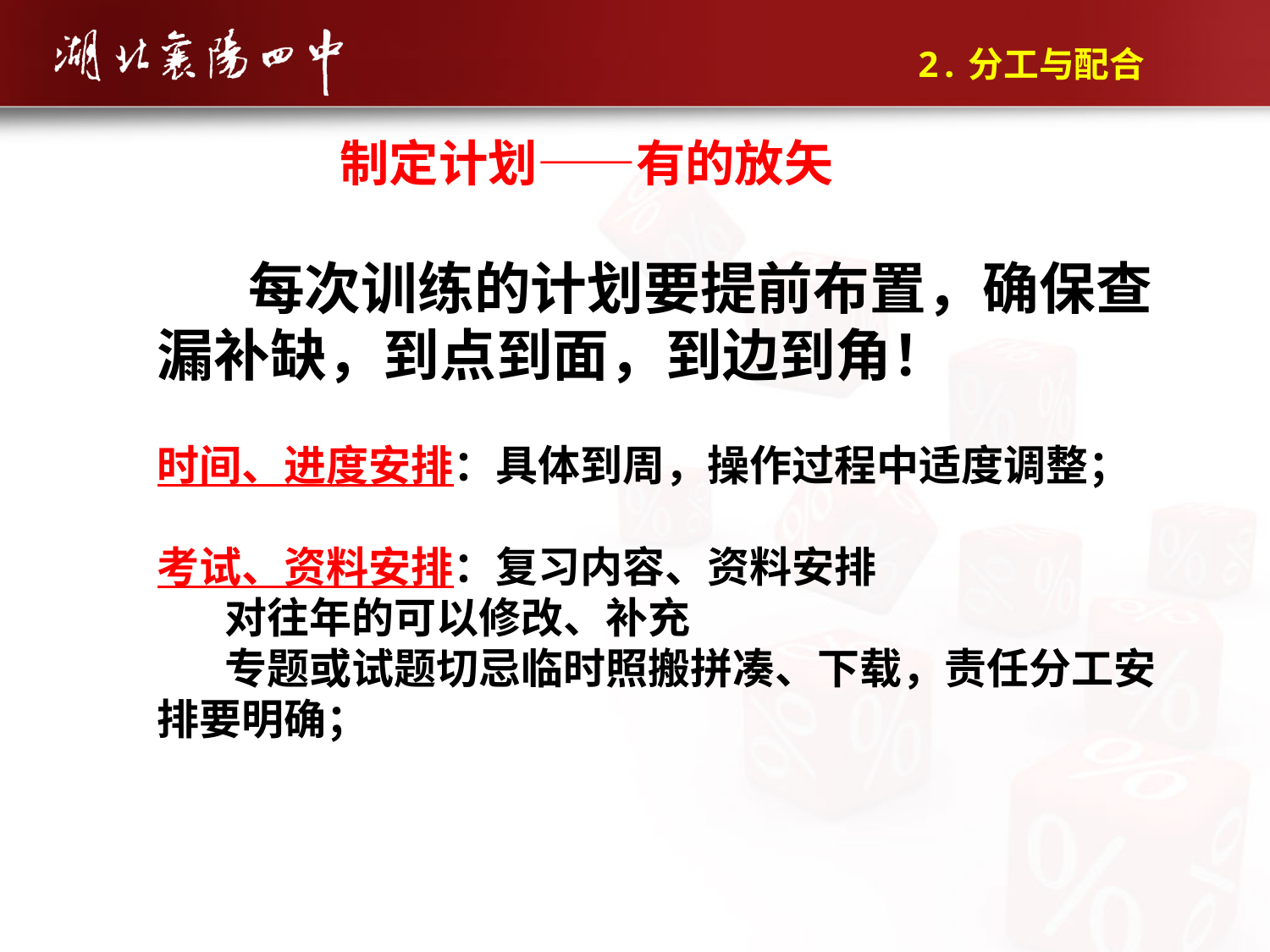

2.分工与配合
         制定计划——有的放矢
      每次训练的计划要提前布置，确保查漏补缺，到点到面，到边到角！

时间、进度安排：具体到周，操作过程中适度调整；

考试、资料安排：复习内容、资料安排
      对往年的可以修改、补充
      专题或试题切忌临时照搬拼凑、下载，责任分工安排要明确；